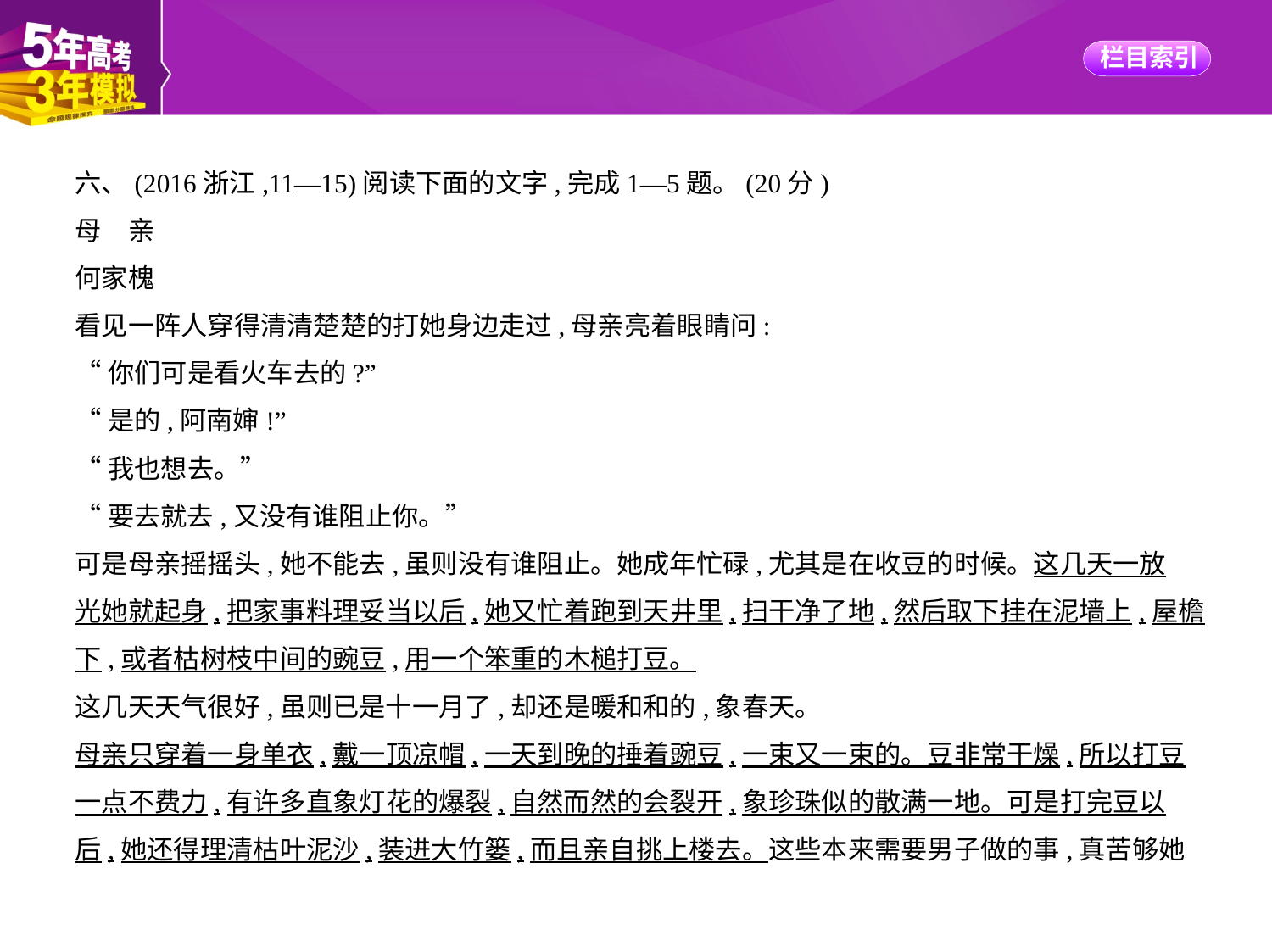

六、(2016浙江,11—15)阅读下面的文字,完成1—5题。(20分)
母　亲
何家槐
看见一阵人穿得清清楚楚的打她身边走过,母亲亮着眼睛问:
“你们可是看火车去的?”
“是的,阿南婶!”
“我也想去。”
“要去就去,又没有谁阻止你。”
可是母亲摇摇头,她不能去,虽则没有谁阻止。她成年忙碌,尤其是在收豆的时候。这几天一放
光她就起身,把家事料理妥当以后,她又忙着跑到天井里,扫干净了地,然后取下挂在泥墙上,屋檐
下,或者枯树枝中间的豌豆,用一个笨重的木槌打豆。
这几天天气很好,虽则已是十一月了,却还是暖和和的,象春天。
母亲只穿着一身单衣,戴一顶凉帽,一天到晚的捶着豌豆,一束又一束的。豆非常干燥,所以打豆
一点不费力,有许多直象灯花的爆裂,自然而然的会裂开,象珍珠似的散满一地。可是打完豆以
后,她还得理清枯叶泥沙,装进大竹篓,而且亲自挑上楼去。这些本来需要男子做的事,真苦够她